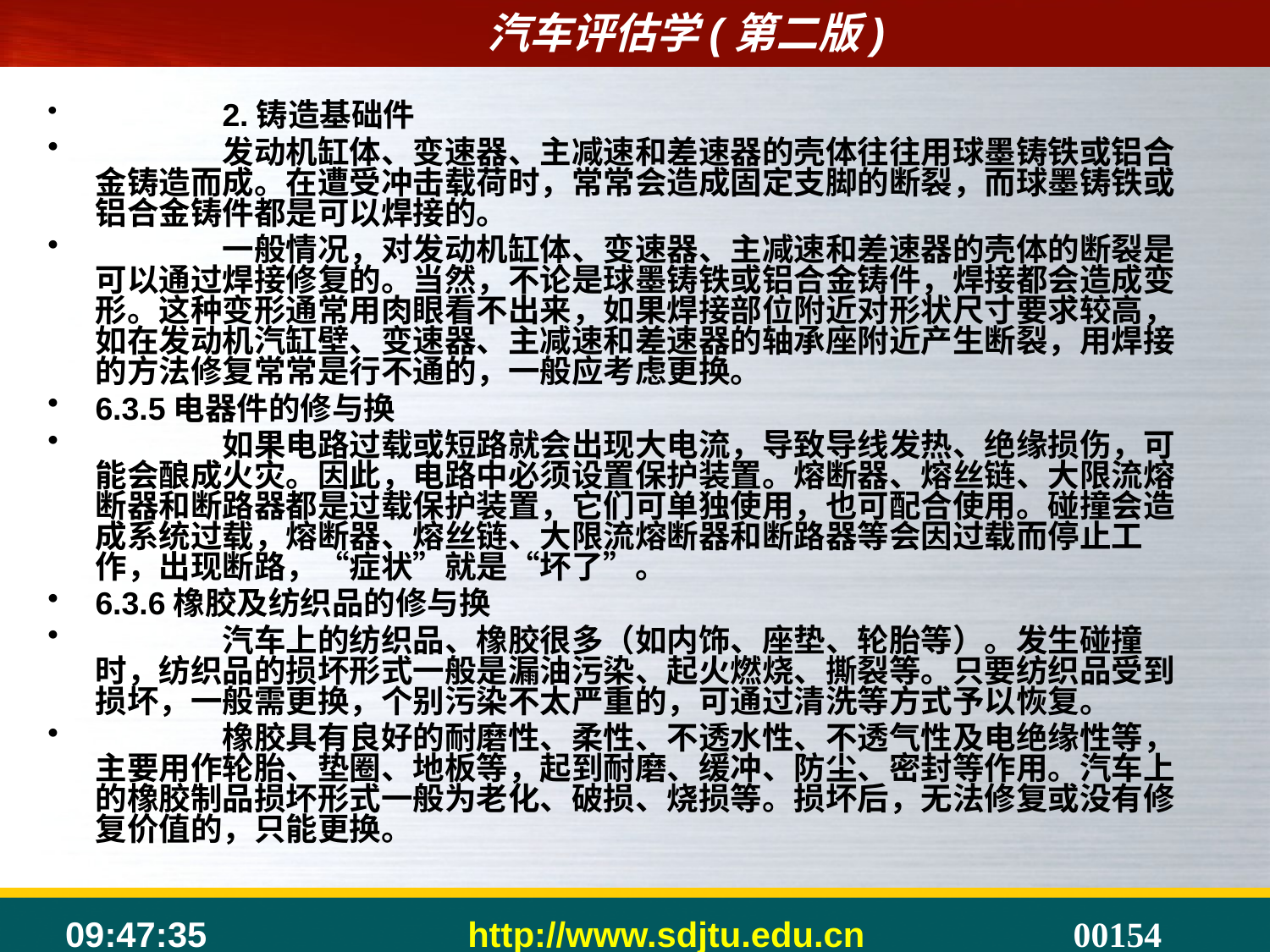

#
	2.铸造基础件
	发动机缸体、变速器、主减速和差速器的壳体往往用球墨铸铁或铝合金铸造而成。在遭受冲击载荷时，常常会造成固定支脚的断裂，而球墨铸铁或铝合金铸件都是可以焊接的。
	一般情况，对发动机缸体、变速器、主减速和差速器的壳体的断裂是可以通过焊接修复的。当然，不论是球墨铸铁或铝合金铸件，焊接都会造成变形。这种变形通常用肉眼看不出来，如果焊接部位附近对形状尺寸要求较高，如在发动机汽缸壁、变速器、主减速和差速器的轴承座附近产生断裂，用焊接的方法修复常常是行不通的，一般应考虑更换。
6.3.5电器件的修与换
	如果电路过载或短路就会出现大电流，导致导线发热、绝缘损伤，可能会酿成火灾。因此，电路中必须设置保护装置。熔断器、熔丝链、大限流熔断器和断路器都是过载保护装置，它们可单独使用，也可配合使用。碰撞会造成系统过载，熔断器、熔丝链、大限流熔断器和断路器等会因过载而停止工作，出现断路，“症状”就是“坏了”。
6.3.6橡胶及纺织品的修与换
	汽车上的纺织品、橡胶很多（如内饰、座垫、轮胎等）。发生碰撞时，纺织品的损坏形式一般是漏油污染、起火燃烧、撕裂等。只要纺织品受到损坏，一般需更换，个别污染不太严重的，可通过清洗等方式予以恢复。
	橡胶具有良好的耐磨性、柔性、不透水性、不透气性及电绝缘性等，主要用作轮胎、垫圈、地板等，起到耐磨、缓冲、防尘、密封等作用。汽车上的橡胶制品损坏形式一般为老化、破损、烧损等。损坏后，无法修复或没有修复价值的，只能更换。